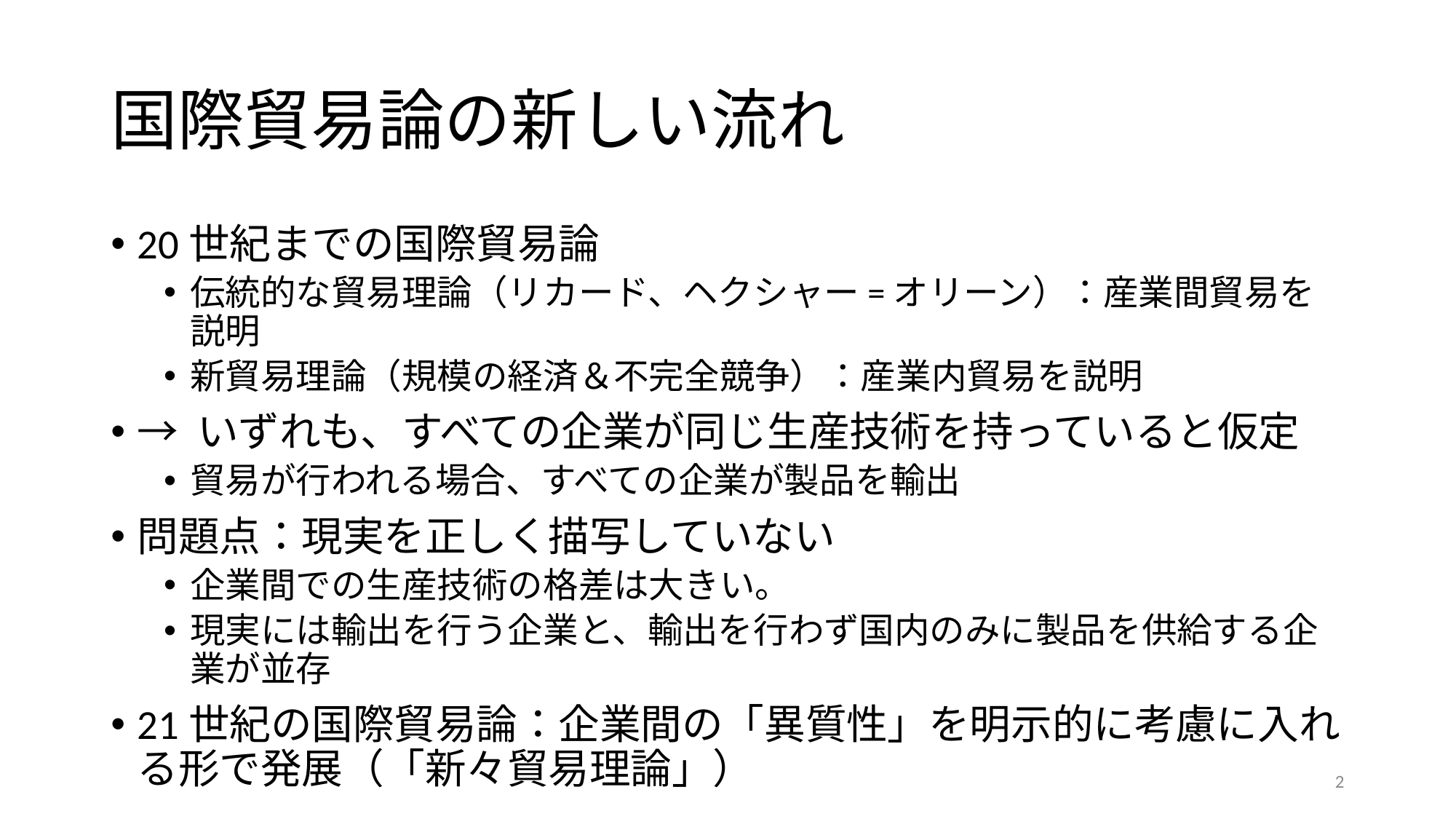

# 国際貿易論の新しい流れ
20世紀までの国際貿易論
伝統的な貿易理論（リカード、ヘクシャー=オリーン）：産業間貿易を説明
新貿易理論（規模の経済＆不完全競争）：産業内貿易を説明
→ いずれも、すべての企業が同じ生産技術を持っていると仮定
貿易が行われる場合、すべての企業が製品を輸出
問題点：現実を正しく描写していない
企業間での生産技術の格差は大きい。
現実には輸出を行う企業と、輸出を行わず国内のみに製品を供給する企業が並存
21世紀の国際貿易論：企業間の「異質性」を明示的に考慮に入れる形で発展（「新々貿易理論」）
2